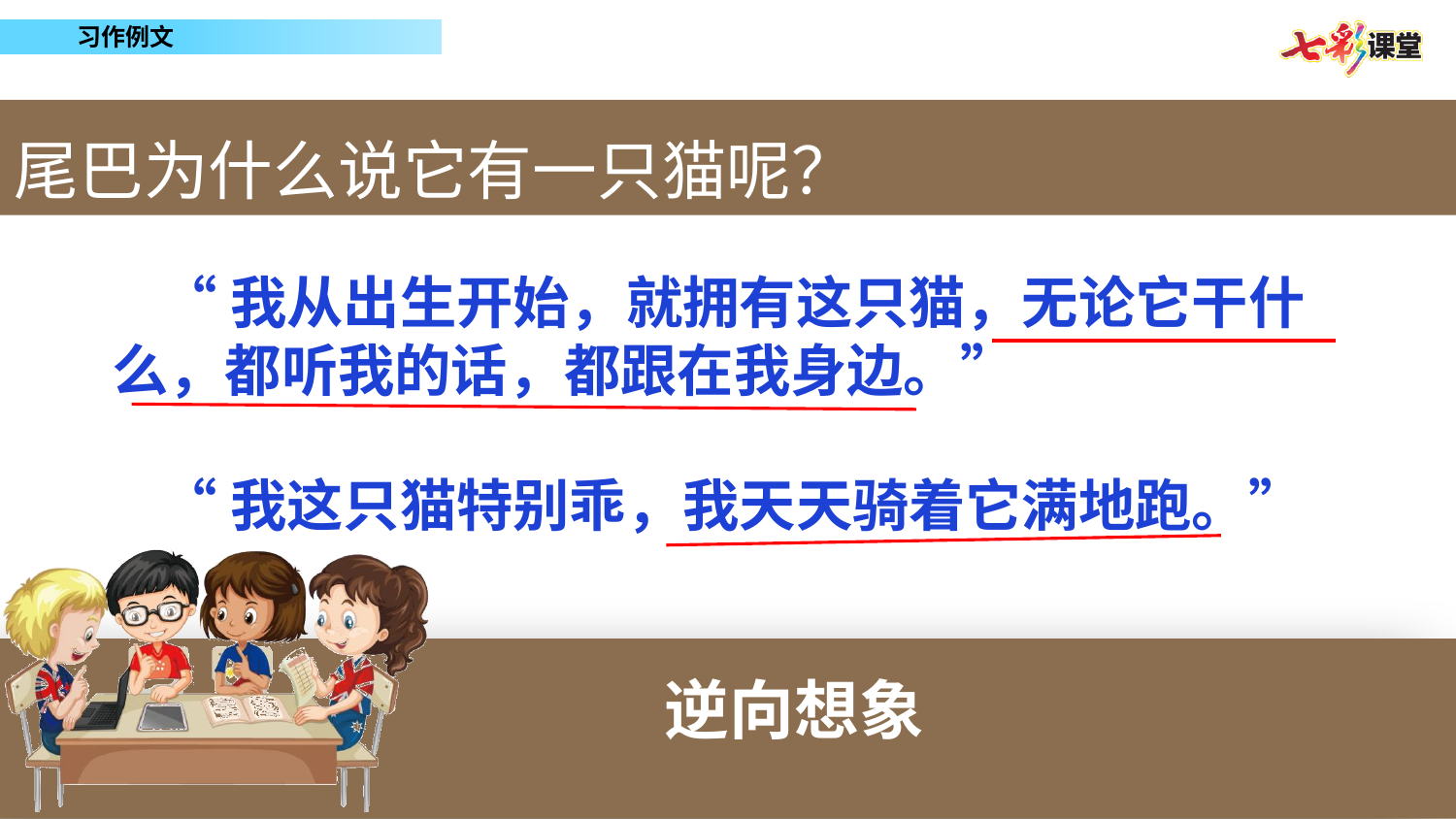

尾巴为什么说它有一只猫呢？
“我从出生开始，就拥有这只猫，无论它干什么，都听我的话，都跟在我身边。”

“我这只猫特别乖，我天天骑着它满地跑。”
逆向想象